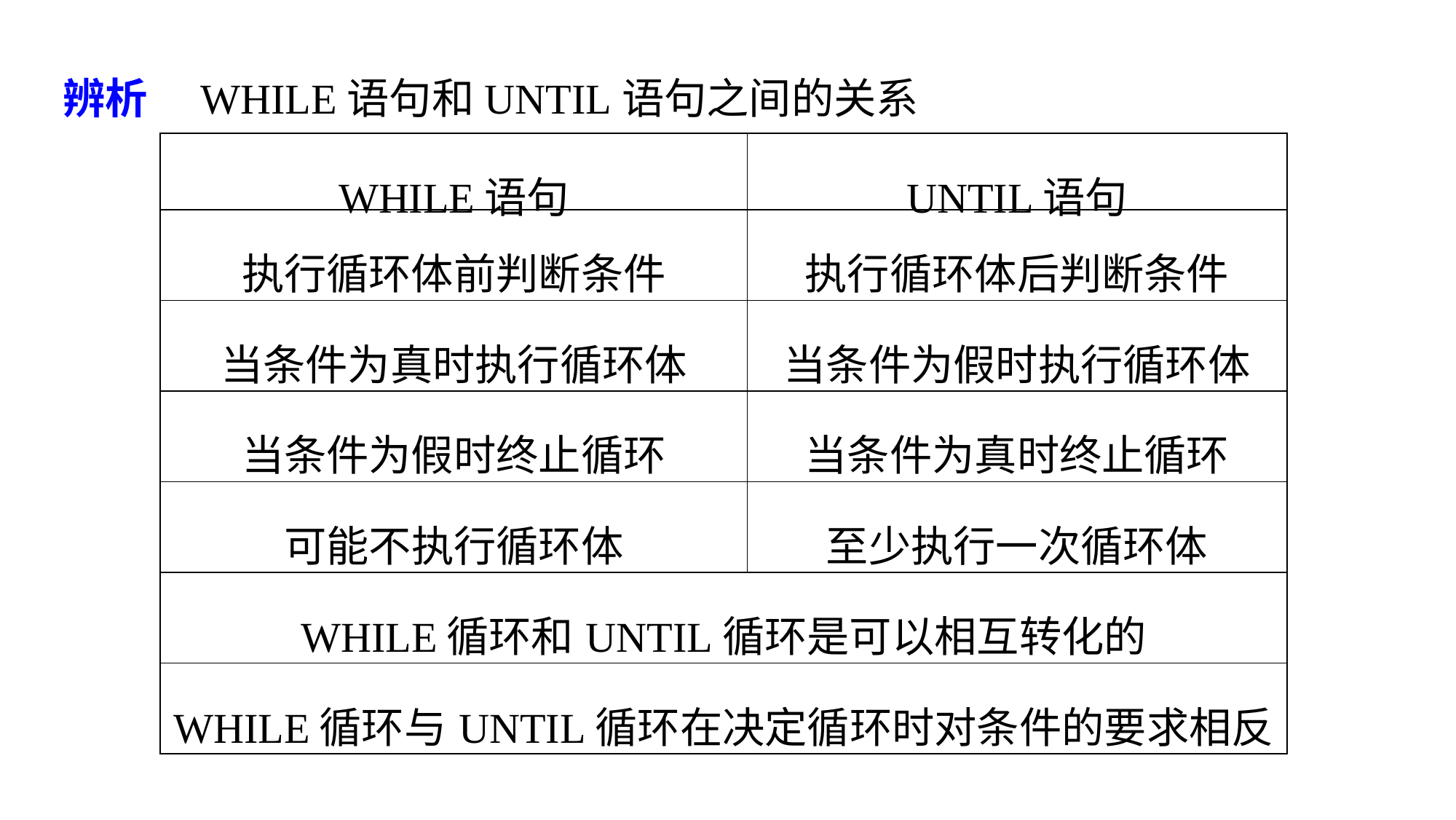

辨析　WHILE语句和UNTIL语句之间的关系
| WHILE语句 | UNTIL语句 |
| --- | --- |
| 执行循环体前判断条件 | 执行循环体后判断条件 |
| 当条件为真时执行循环体 | 当条件为假时执行循环体 |
| 当条件为假时终止循环 | 当条件为真时终止循环 |
| 可能不执行循环体 | 至少执行一次循环体 |
| WHILE循环和UNTIL循环是可以相互转化的 |  |
| WHILE循环与UNTIL循环在决定循环时对条件的要求相反 |  |